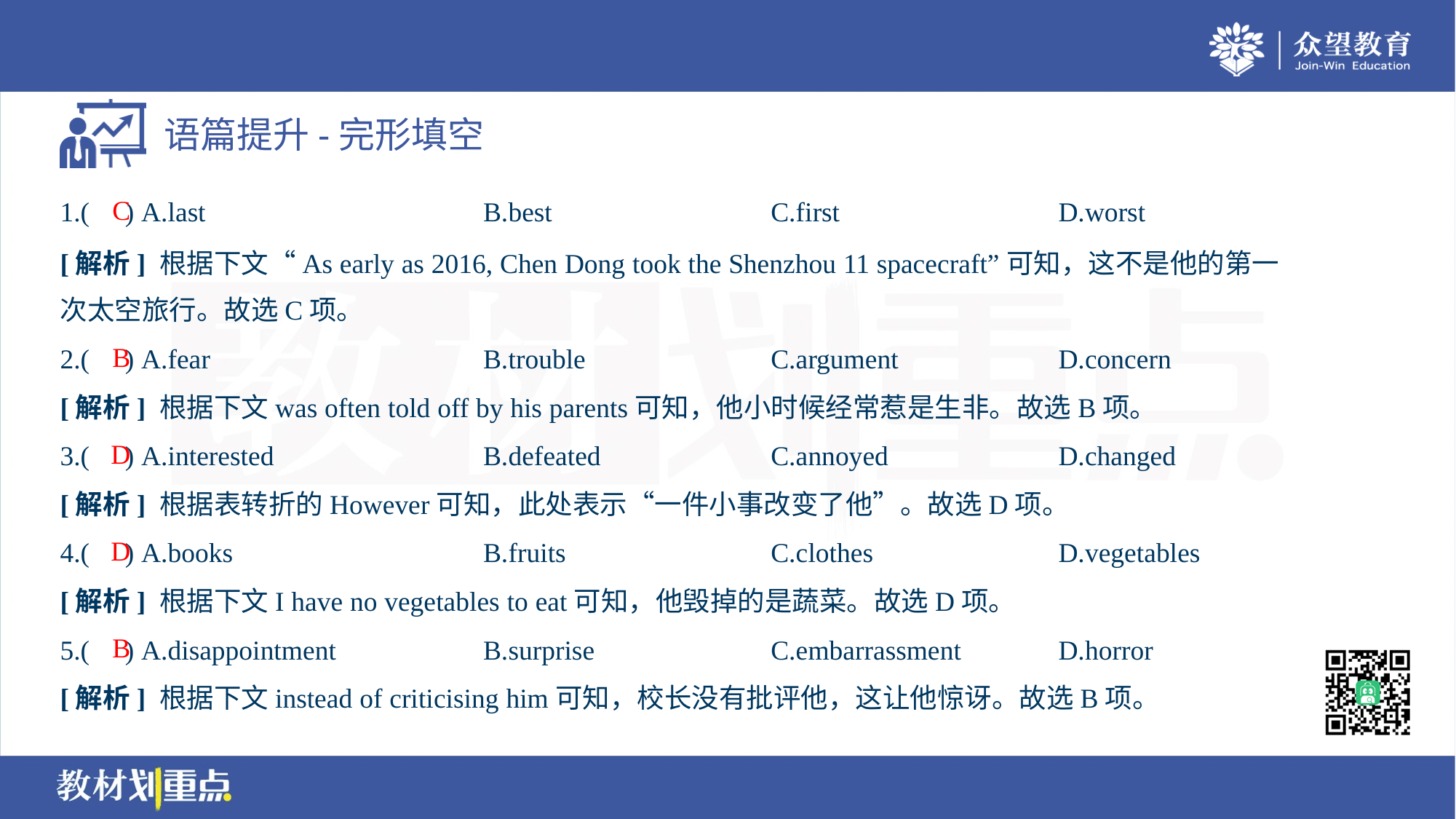

C
1.(     ) A.last	B.best	C.first	D.worst
[解析] 根据下文“As early as 2016, Chen Dong took the Shenzhou 11 spacecraft”可知，这不是他的第一
次太空旅行。故选C项。
B
2.(     ) A.fear	B.trouble	C.argument	D.concern
[解析] 根据下文was often told off by his parents可知，他小时候经常惹是生非。故选B项。
D
3.(     ) A.interested	B.defeated	C.annoyed	D.changed
[解析] 根据表转折的However可知，此处表示“一件小事改变了他”。故选D项。
D
4.(     ) A.books	B.fruits	C.clothes	D.vegetables
[解析] 根据下文I have no vegetables to eat可知，他毁掉的是蔬菜。故选D项。
B
5.(     ) A.disappointment	B.surprise	C.embarrassment	D.horror
[解析] 根据下文instead of criticising him可知，校长没有批评他，这让他惊讶。故选B项。